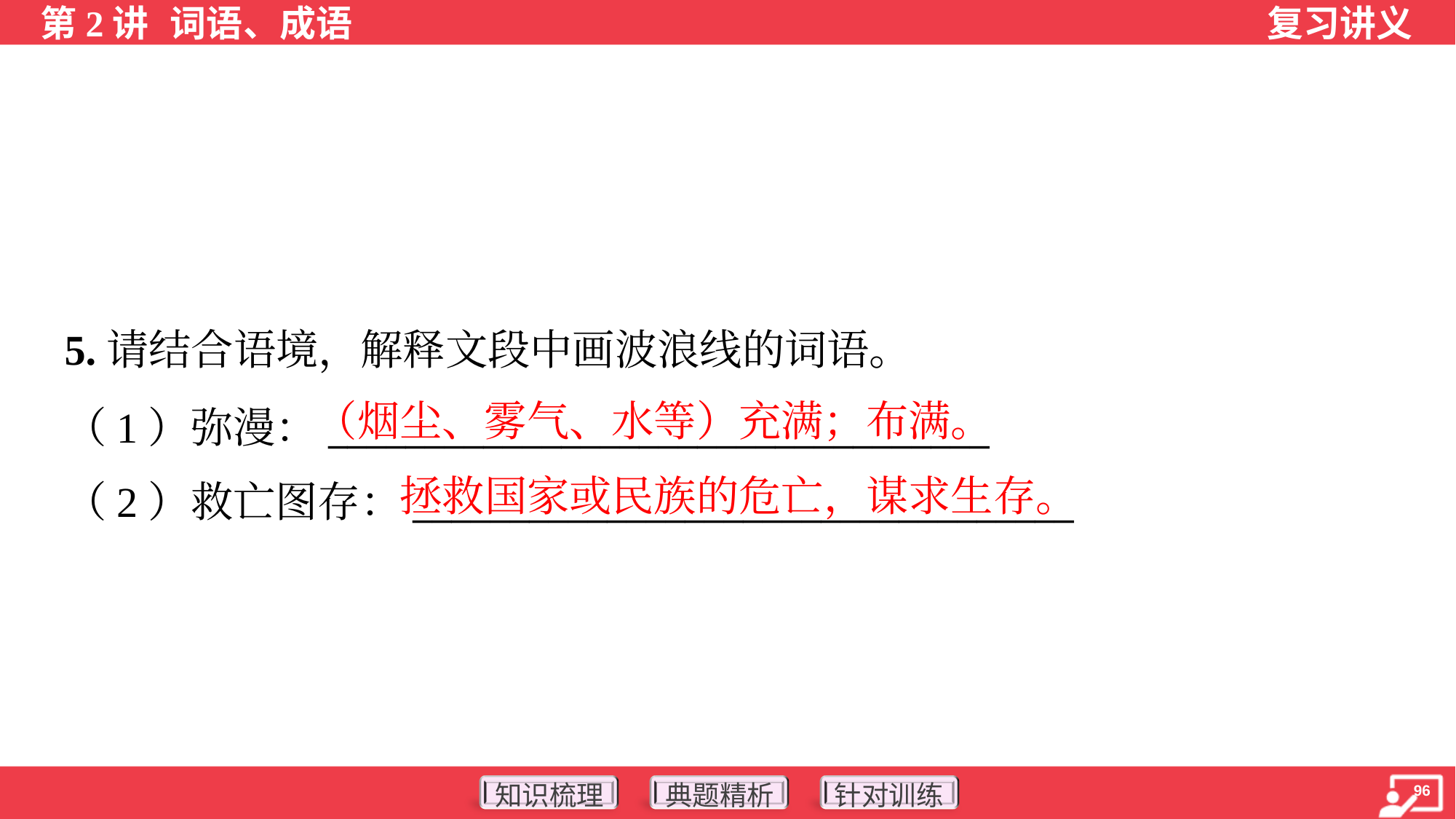

5.请结合语境，解释文段中画波浪线的词语。
（烟尘、雾气、水等）充满；布满。
（1）弥漫：__________________________________
（2）救亡图存：__________________________________
拯救国家或民族的危亡，谋求生存。